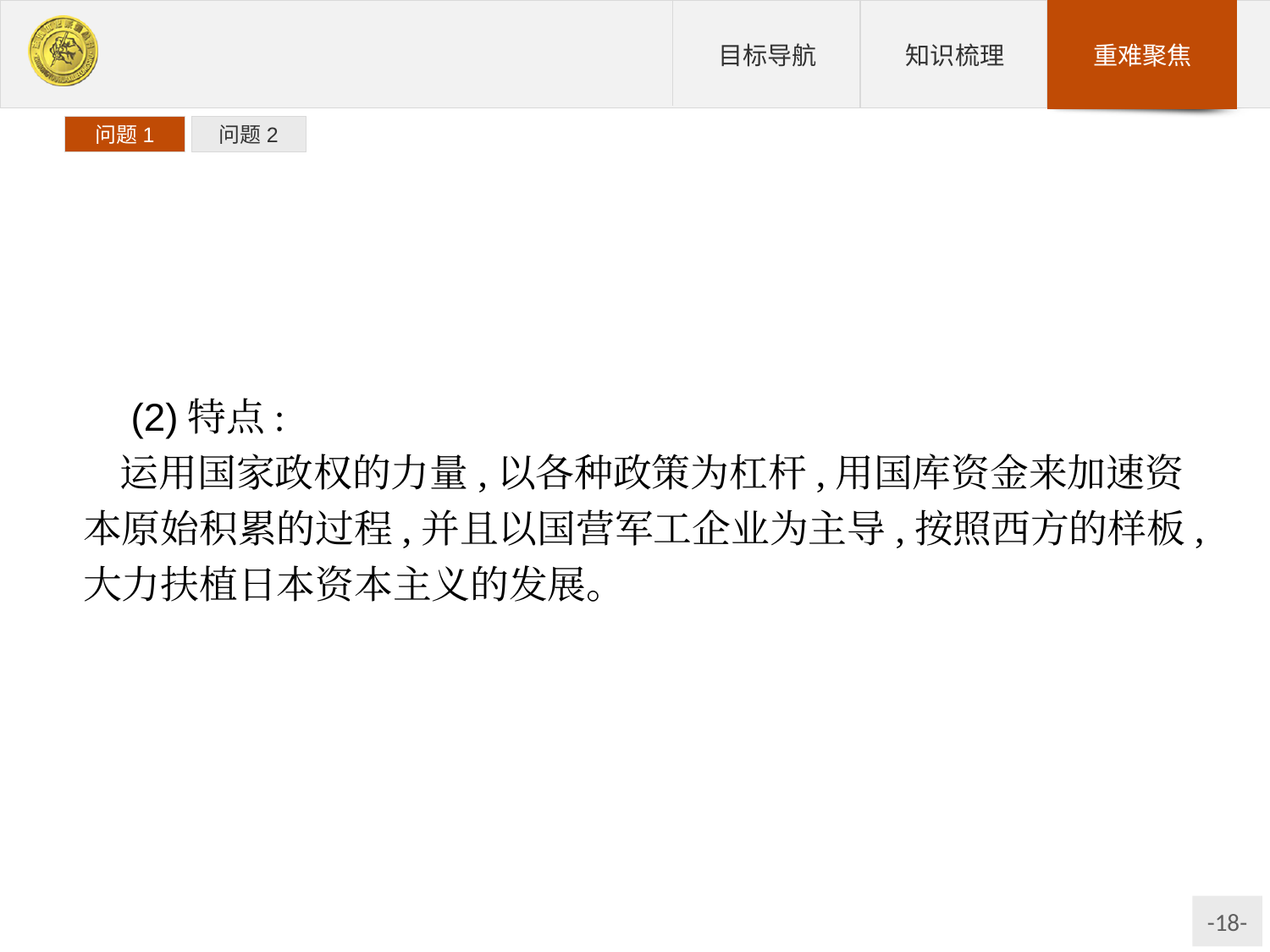

问题1
问题2
 (2)特点:
运用国家政权的力量,以各种政策为杠杆,用国库资金来加速资本原始积累的过程,并且以国营军工企业为主导,按照西方的样板,大力扶植日本资本主义的发展。